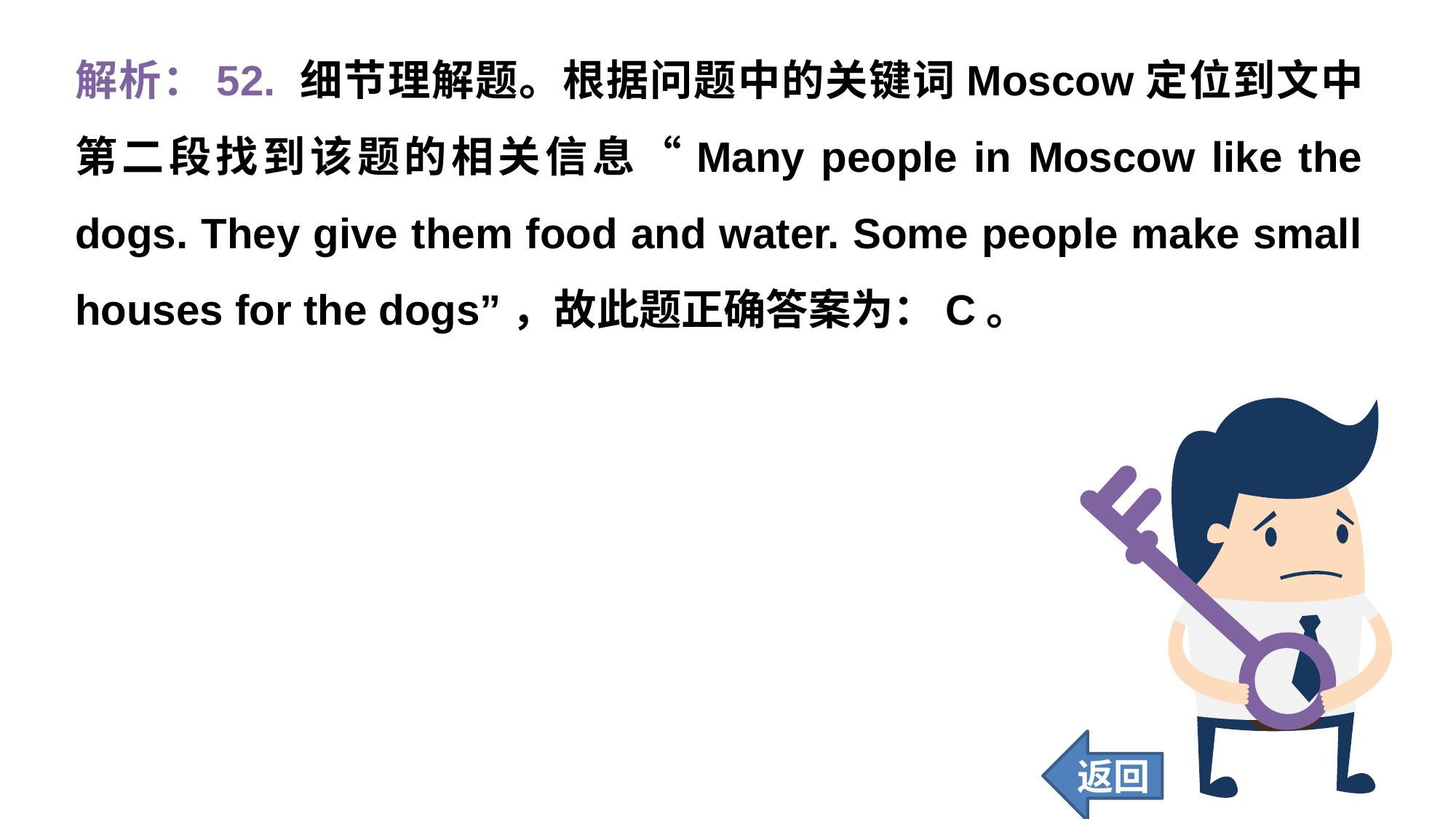

解析：52. 细节理解题。根据问题中的关键词Moscow定位到文中第二段找到该题的相关信息“Many people in Moscow like the dogs. They give them food and water. Some people make small houses for the dogs”，故此题正确答案为：C。

返回
441